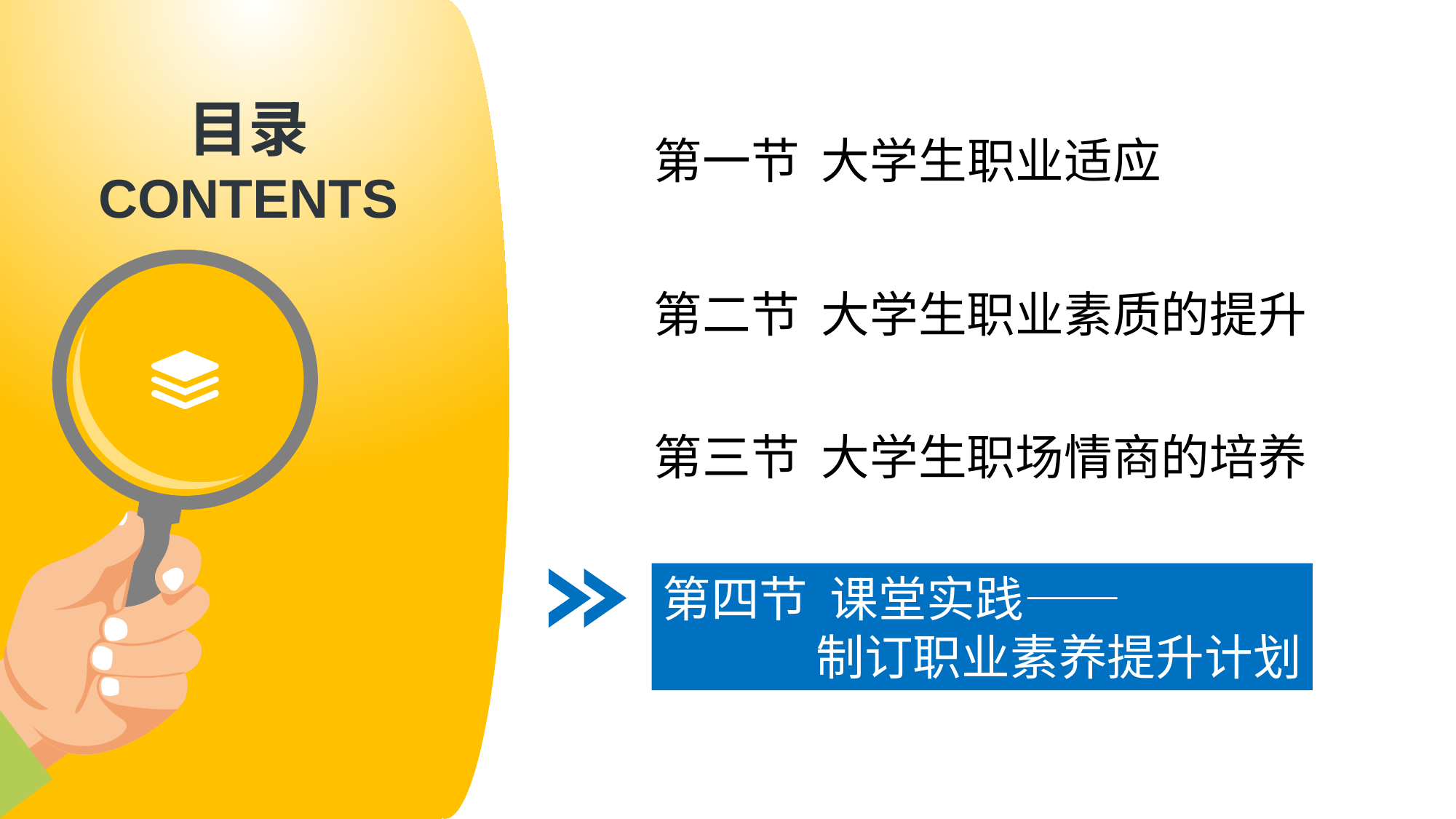

第一节  大学生职业适应
第二节  大学生职业素质的提升
第三节  大学生职场情商的培养
第四节  课堂实践——
             制订职业素养提升计划